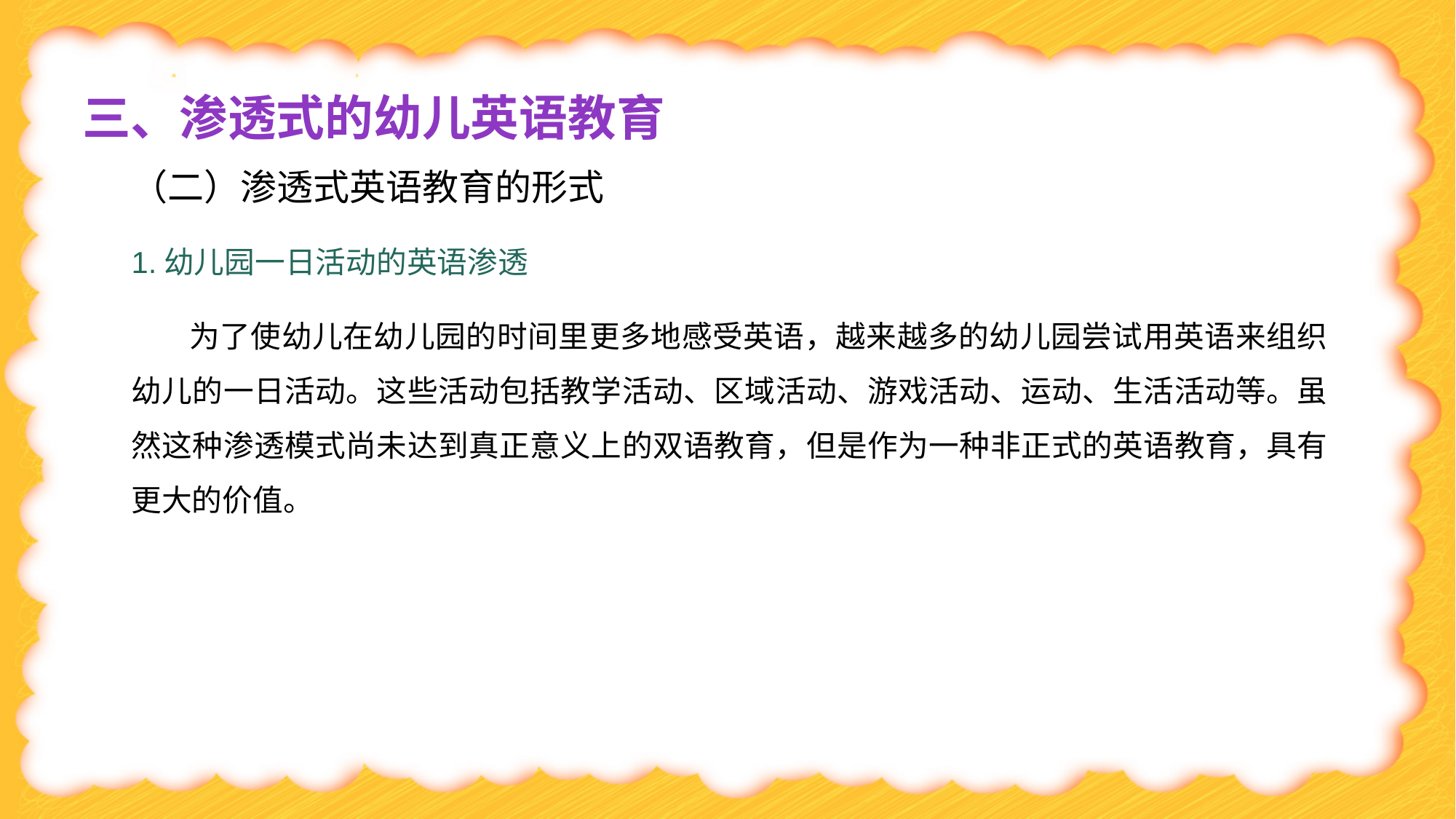

三、渗透式的幼儿英语教育

（二）渗透式英语教育的形式
1.幼儿园一日活动的英语渗透
       为了使幼儿在幼儿园的时间里更多地感受英语，越来越多的幼儿园尝试用英语来组织幼儿的一日活动。这些活动包括教学活动、区域活动、游戏活动、运动、生活活动等。虽然这种渗透模式尚未达到真正意义上的双语教育，但是作为一种非正式的英语教育，具有更大的价值。